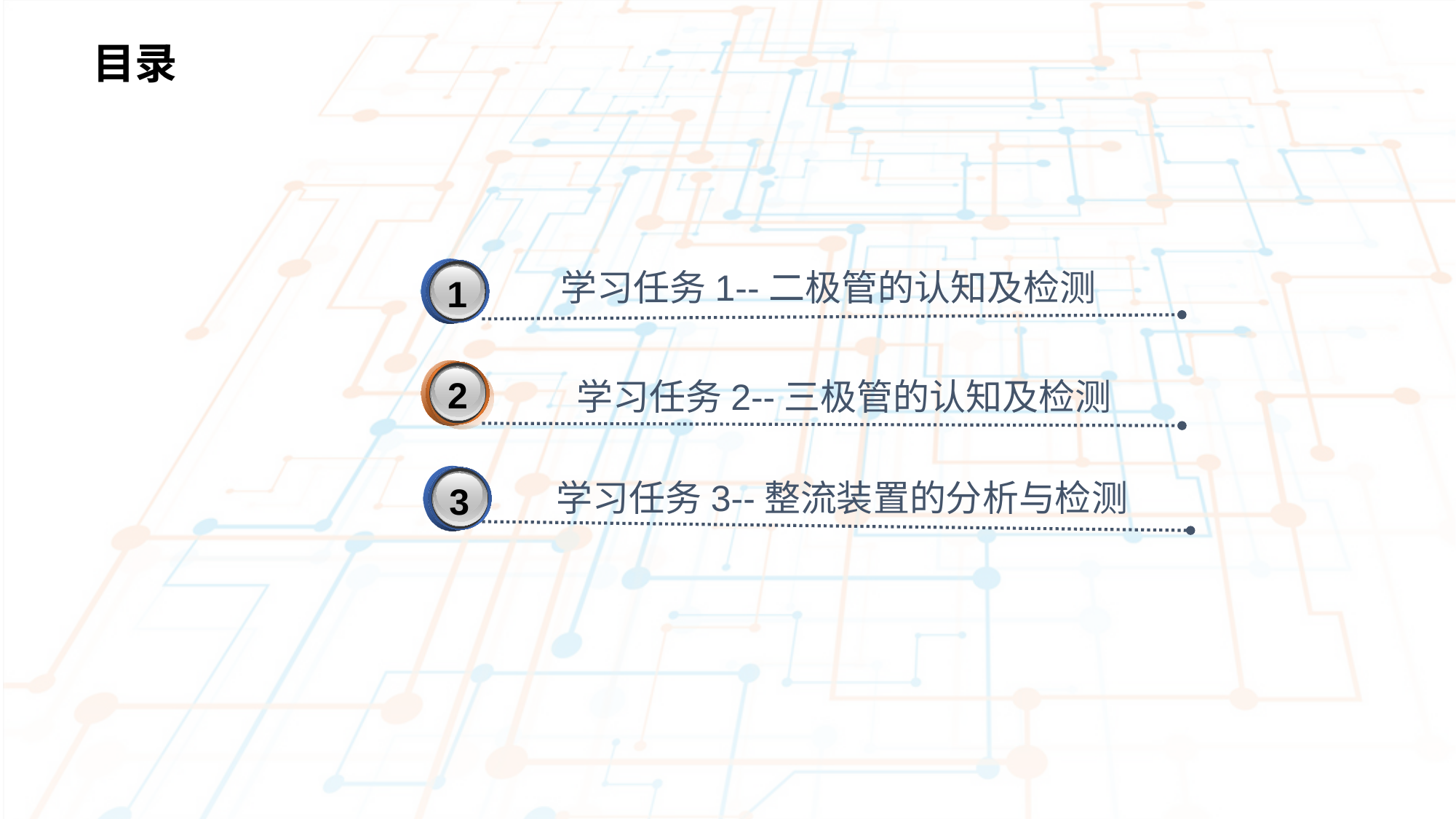

目录

3

学习任务1--二极管的认知及检测
1

2
学习任务2--三极管的认知及检测

3

学习任务3--整流装置的分析与检测
3